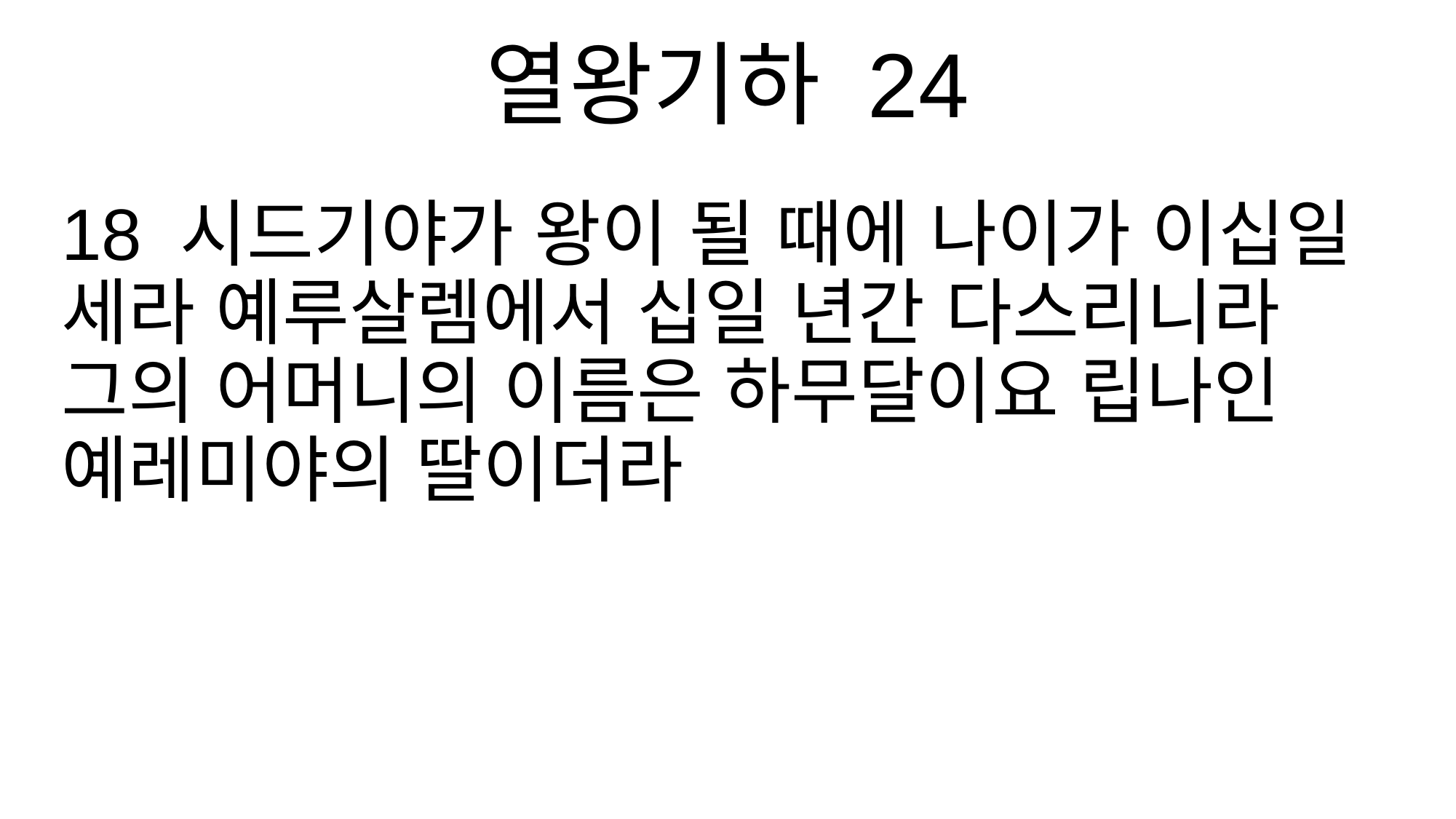

열왕기하 24
18 시드기야가 왕이 될 때에 나이가 이십일 세라 예루살렘에서 십일 년간 다스리니라 그의 어머니의 이름은 하무달이요 립나인 예레미야의 딸이더라